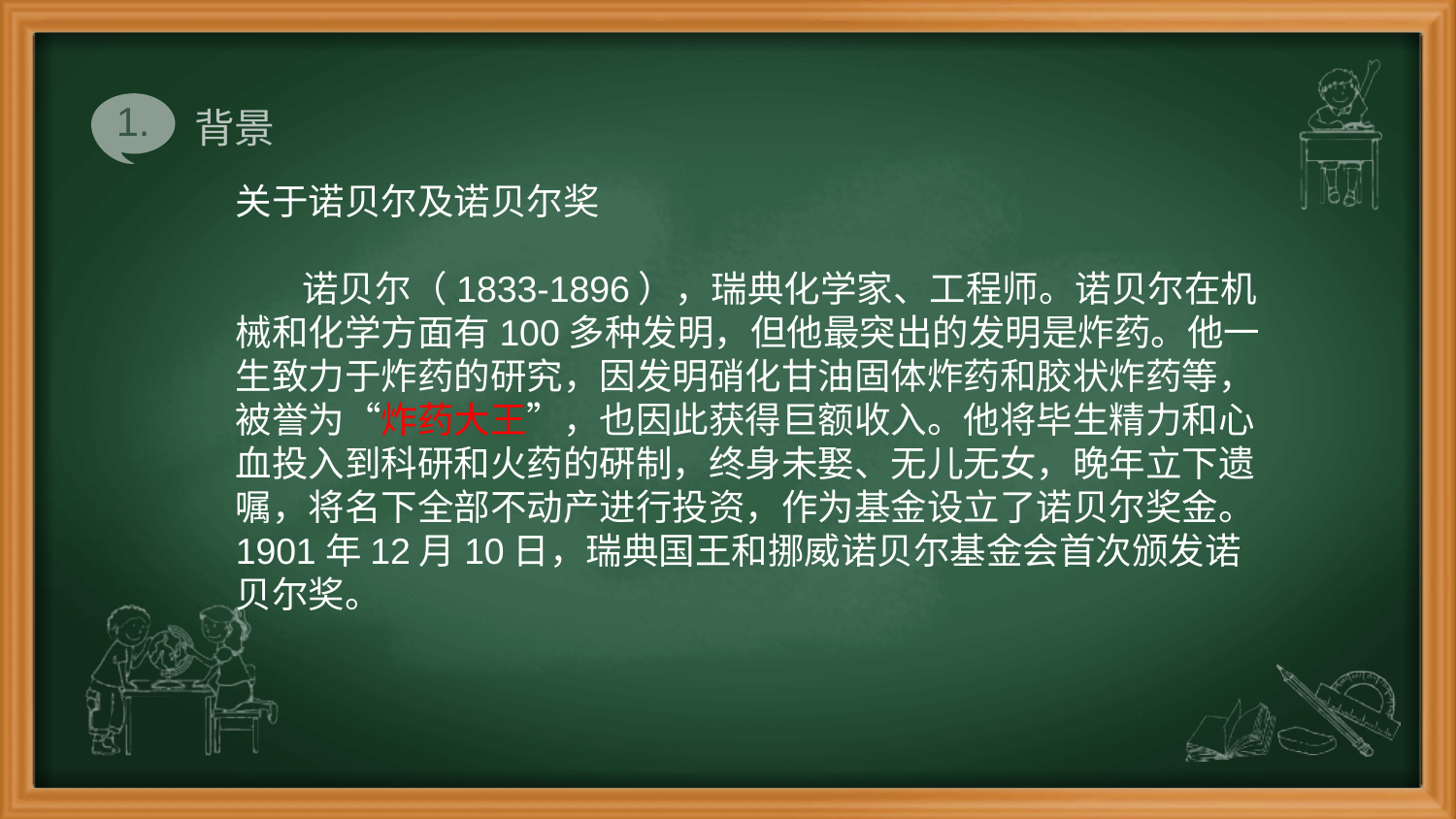

# 背景
关于诺贝尔及诺贝尔奖

       诺贝尔（1833-1896），瑞典化学家、工程师。诺贝尔在机械和化学方面有100多种发明，但他最突出的发明是炸药。他一生致力于炸药的研究，因发明硝化甘油固体炸药和胶状炸药等，被誉为“炸药大王”，也因此获得巨额收入。他将毕生精力和心血投入到科研和火药的硏制，终身未娶、无儿无女，晚年立下遗嘱，将名下全部不动产进行投资，作为基金设立了诺贝尔奖金。1901年12月10日，瑞典国王和挪威诺贝尔基金会首次颁发诺贝尔奖。
https://www.ypppt.com/